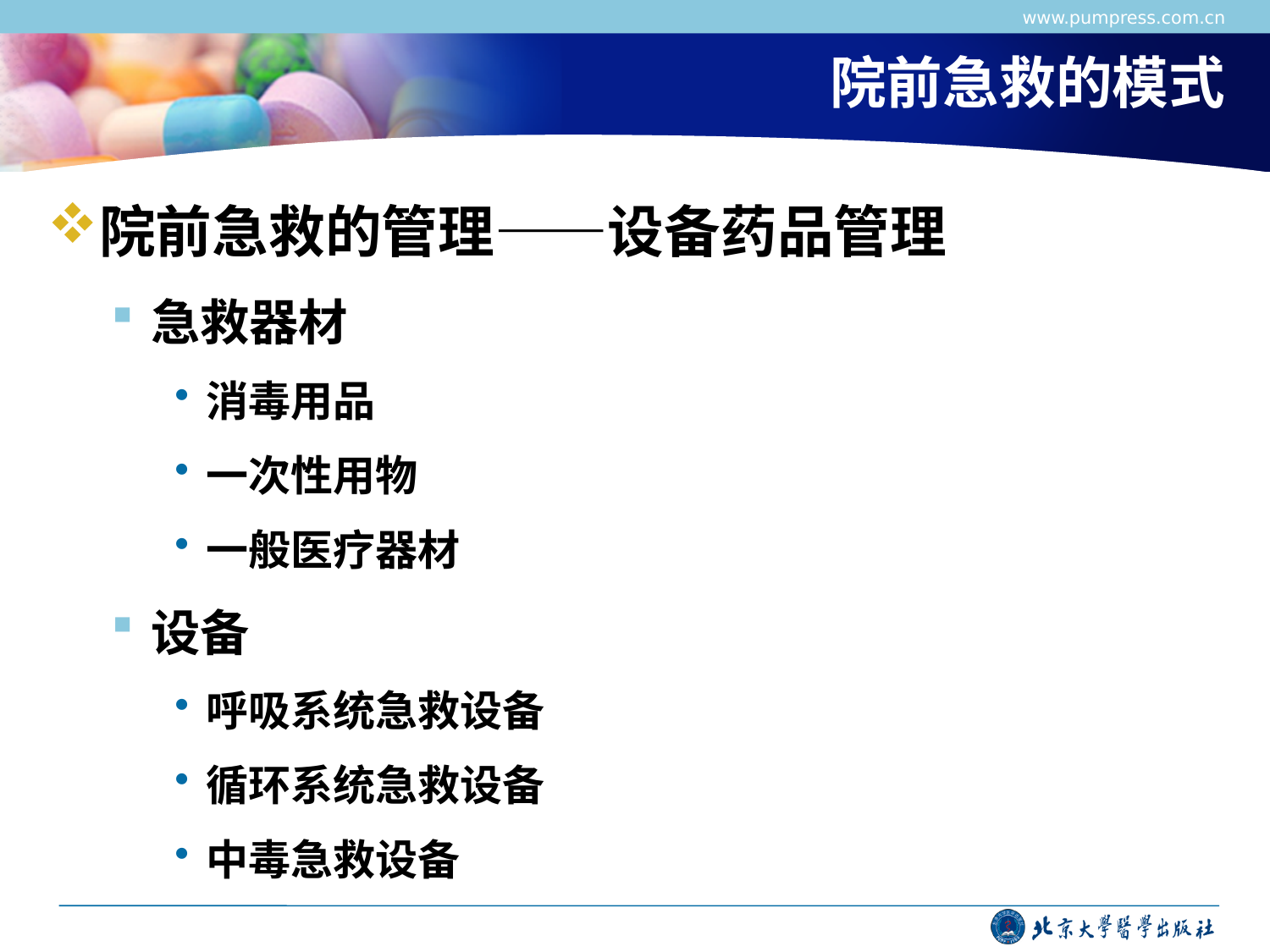

www.pumpress.com.cn
# 院前急救的模式
院前急救的管理——设备药品管理
急救器材
消毒用品
一次性用物
一般医疗器材
设备
呼吸系统急救设备
循环系统急救设备
中毒急救设备